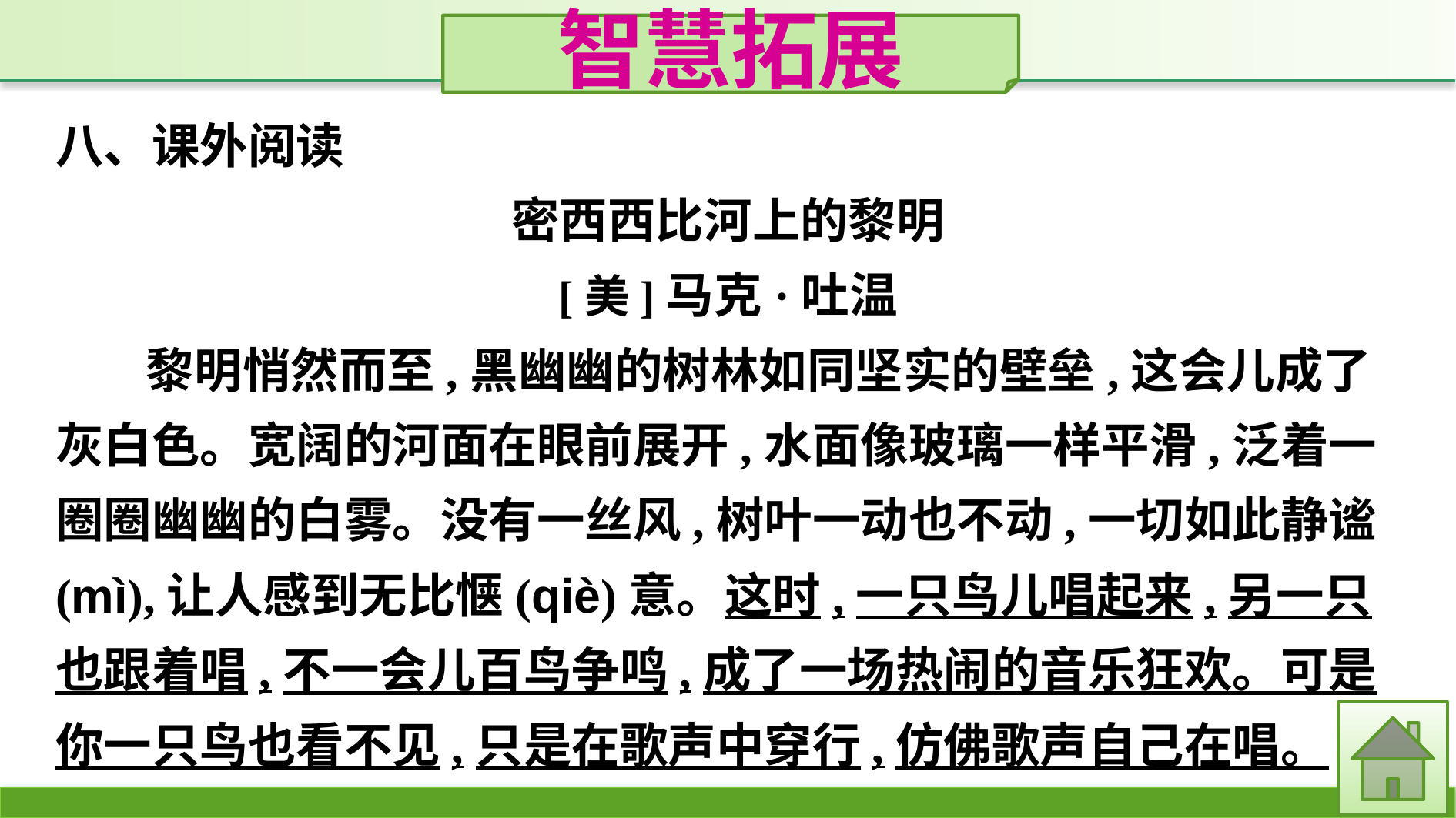

智慧拓展
八、课外阅读
密西西比河上的黎明
[美]马克·吐温
黎明悄然而至,黑幽幽的树林如同坚实的壁垒,这会儿成了灰白色。宽阔的河面在眼前展开,水面像玻璃一样平滑,泛着一圈圈幽幽的白雾。没有一丝风,树叶一动也不动,一切如此静谧(mì),让人感到无比惬(qiè)意。这时,一只鸟儿唱起来,另一只也跟着唱,不一会儿百鸟争鸣,成了一场热闹的音乐狂欢。可是你一只鸟也看不见,只是在歌声中穿行,仿佛歌声自己在唱。